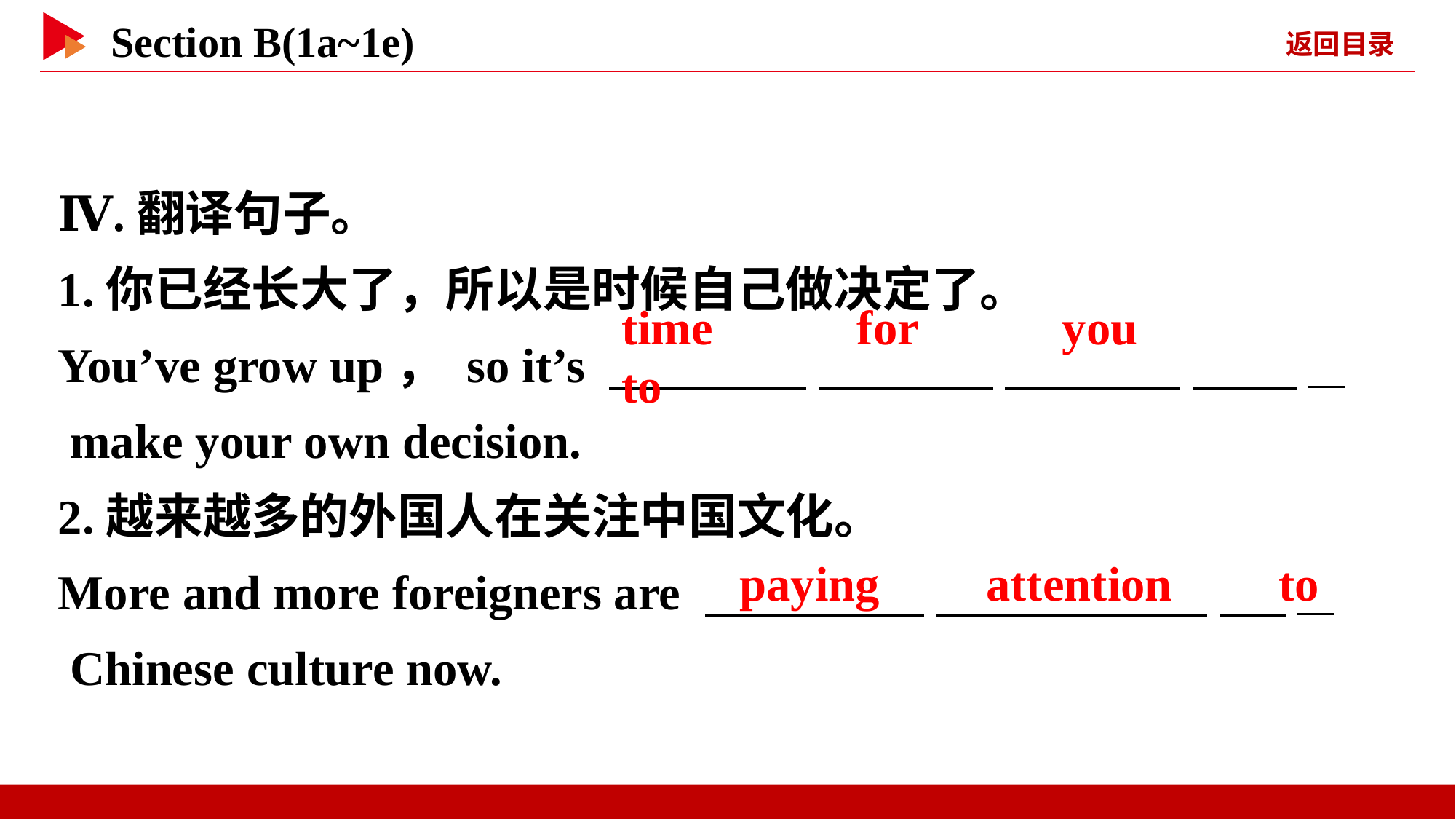

Ⅳ.翻译句子。
1.你已经长大了，所以是时候自己做决定了。
You’ve grow up， so it’s 　         　 　       　 　       　 　     _
 make your own decision.
2.越来越多的外国人在关注中国文化。
More and more foreigners are 　           　                     　       _
 Chinese culture now.
time 　 　for 　 　you 　 　to
paying 　  attention 　  to